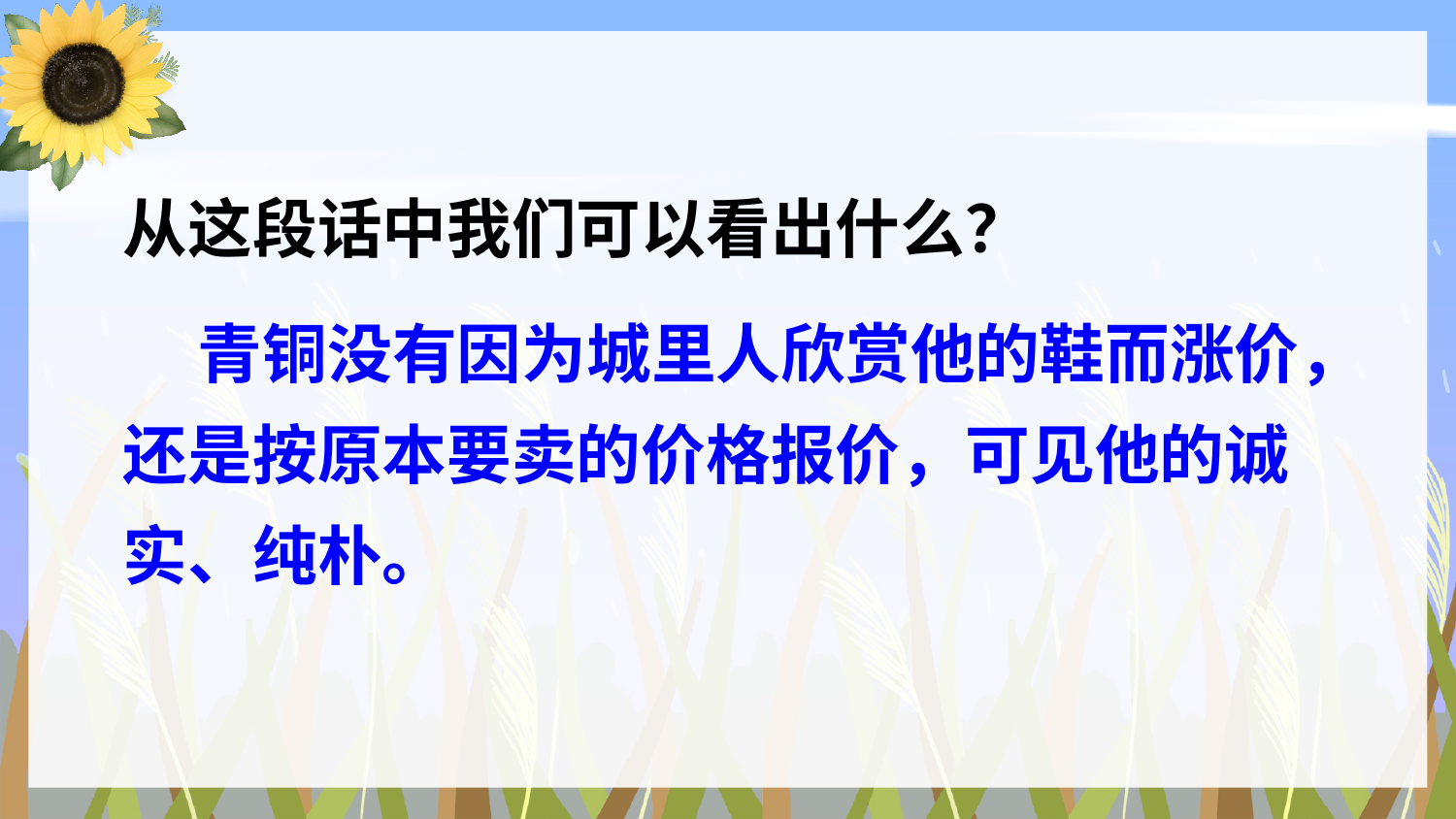

从这段话中我们可以看出什么？
    青铜没有因为城里人欣赏他的鞋而涨价，还是按原本要卖的价格报价，可见他的诚实、纯朴。